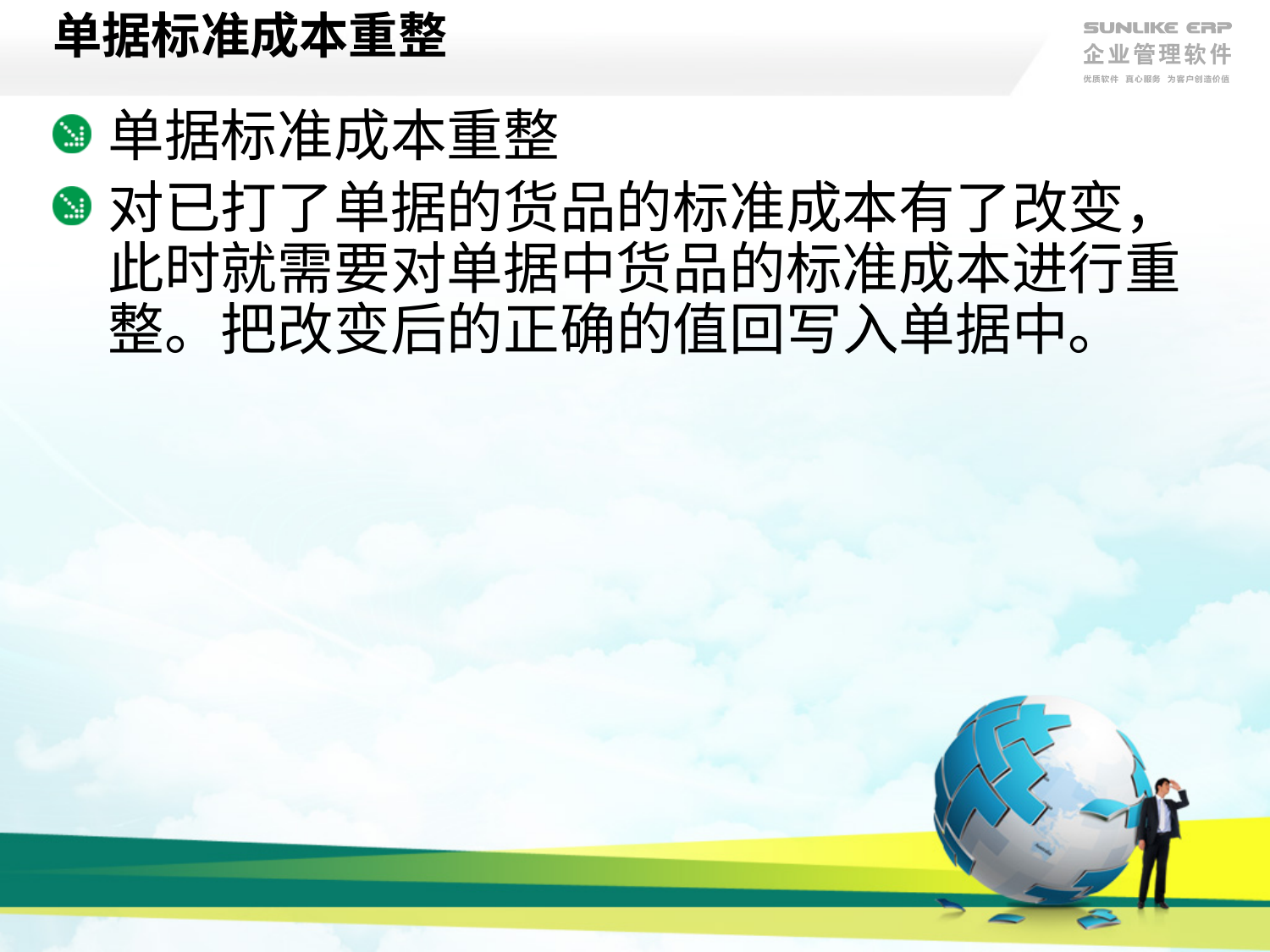

# 单据标准成本重整
单据标准成本重整
对已打了单据的货品的标准成本有了改变，此时就需要对单据中货品的标准成本进行重整。把改变后的正确的值回写入单据中。